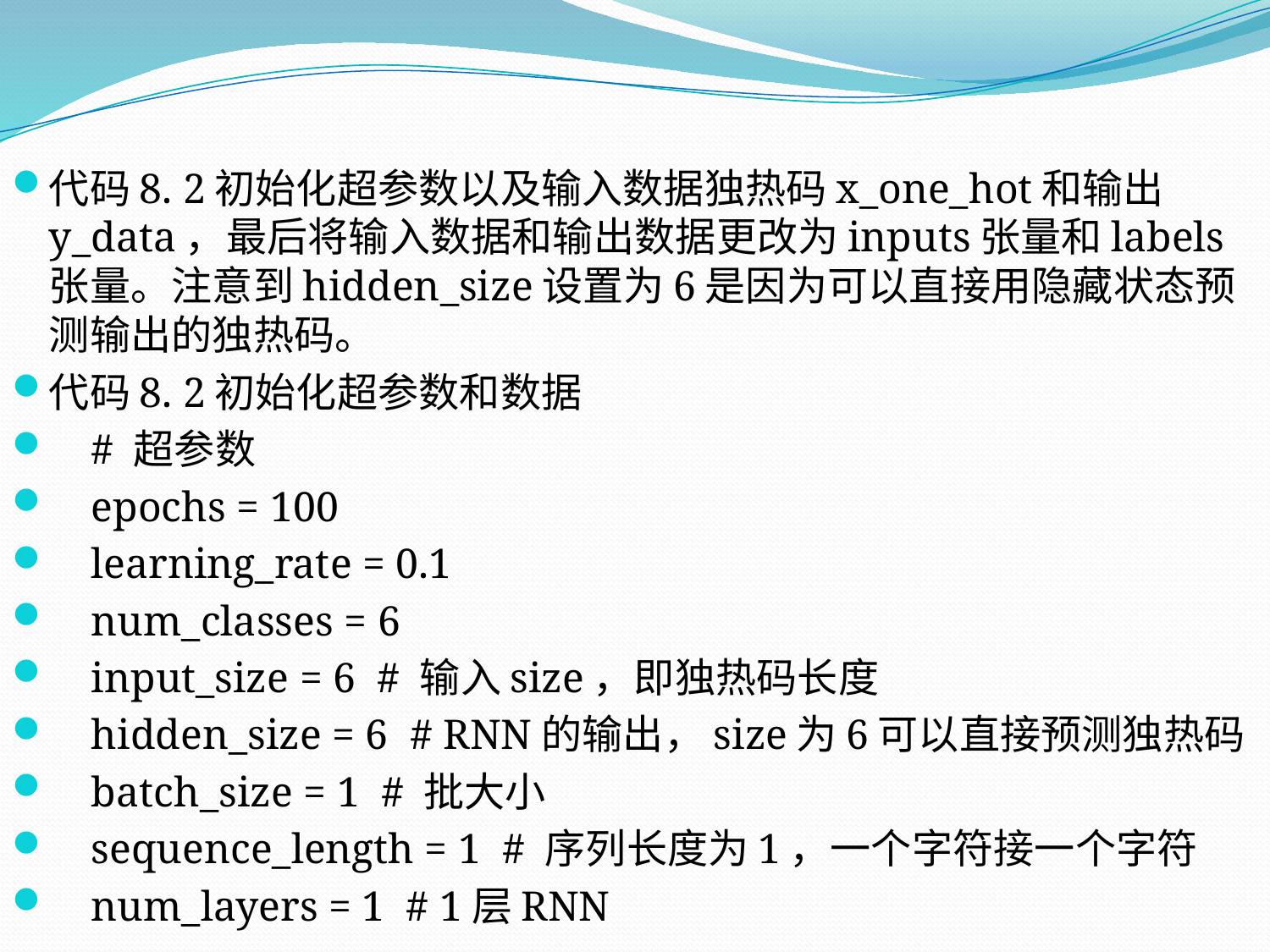

代码8. 2初始化超参数以及输入数据独热码x_one_hot和输出y_data，最后将输入数据和输出数据更改为inputs张量和labels张量。注意到hidden_size设置为6是因为可以直接用隐藏状态预测输出的独热码。
代码8. 2初始化超参数和数据
    # 超参数
    epochs = 100
    learning_rate = 0.1
    num_classes = 6
    input_size = 6  # 输入size，即独热码长度
    hidden_size = 6  # RNN的输出，size为6可以直接预测独热码
    batch_size = 1  # 批大小
    sequence_length = 1  # 序列长度为1，一个字符接一个字符
    num_layers = 1  # 1层RNN